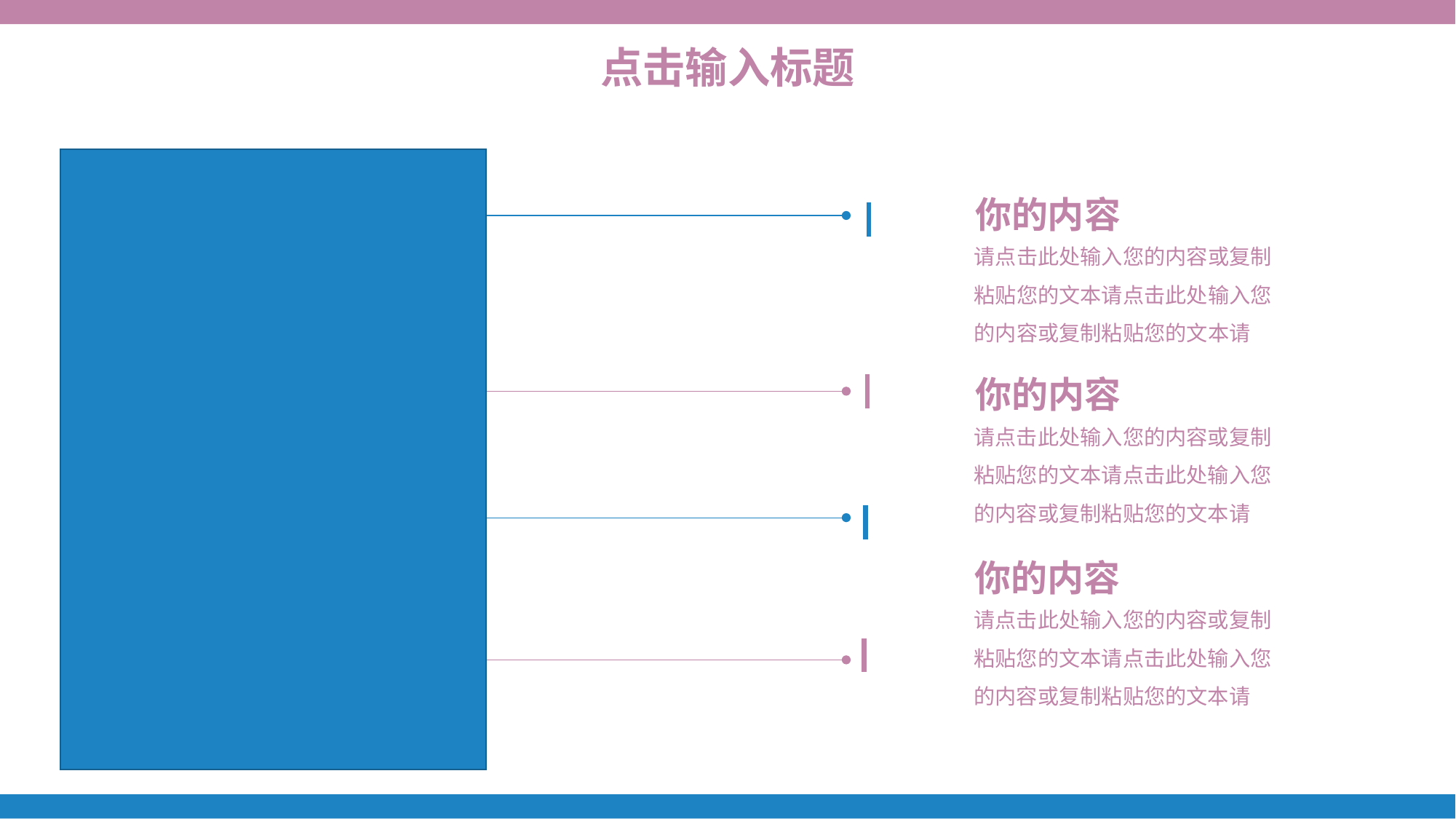

点击输入标题

你的内容
请点击此处输入您的内容或复制粘贴您的文本请点击此处输入您的内容或复制粘贴您的文本请
你的内容
请点击此处输入您的内容或复制粘贴您的文本请点击此处输入您的内容或复制粘贴您的文本请
你的内容
请点击此处输入您的内容或复制粘贴您的文本请点击此处输入您的内容或复制粘贴您的文本请